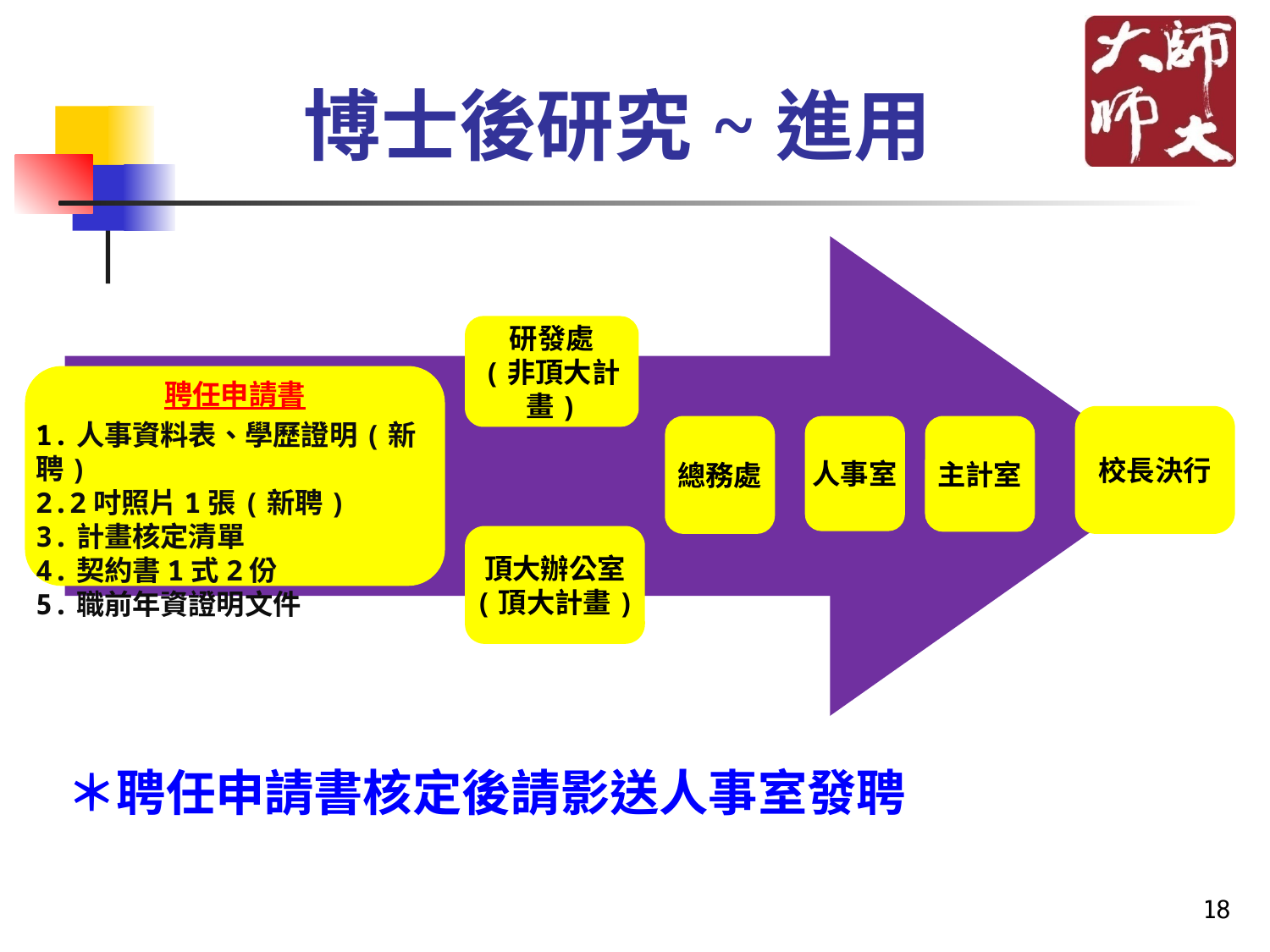

# 博士後研究~進用

研發處
(非頂大計畫)
聘任申請書
1.人事資料表、學歷證明(新聘)
2.2吋照片1張(新聘)
3.計畫核定清單
4.契約書1式2份
5.職前年資證明文件
校長決行
總務處
人事室
主計室
頂大辦公室
(頂大計畫)
＊聘任申請書核定後請影送人事室發聘
18